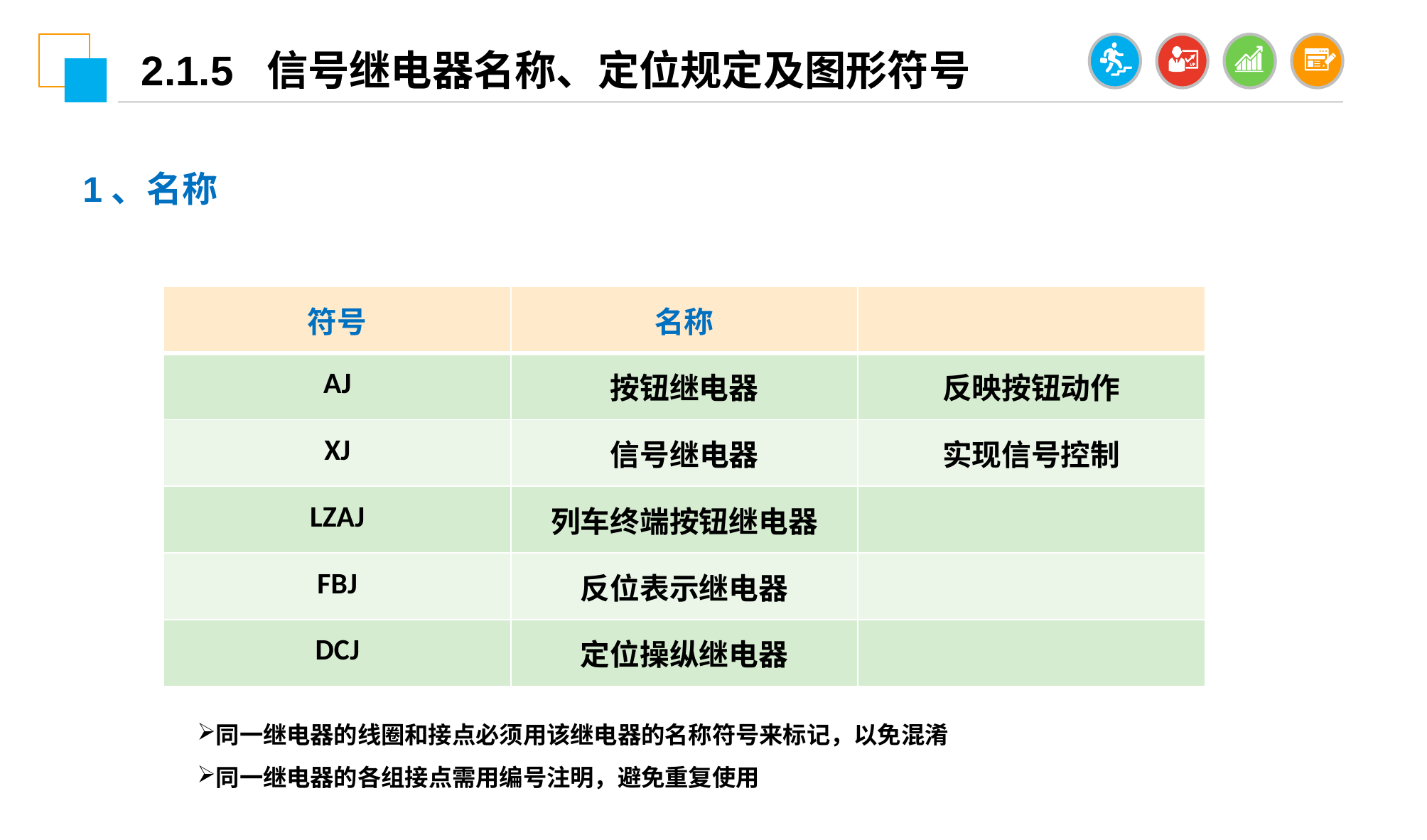

2.1.5  信号继电器名称、定位规定及图形符号
1、名称
| 符号 | 名称 |  |
| --- | --- | --- |
| AJ | 按钮继电器 | 反映按钮动作 |
| XJ | 信号继电器 | 实现信号控制 |
| LZAJ | 列车终端按钮继电器 |  |
| FBJ | 反位表示继电器 |  |
| DCJ | 定位操纵继电器 |  |
同一继电器的线圈和接点必须用该继电器的名称符号来标记，以免混淆
同一继电器的各组接点需用编号注明，避免重复使用